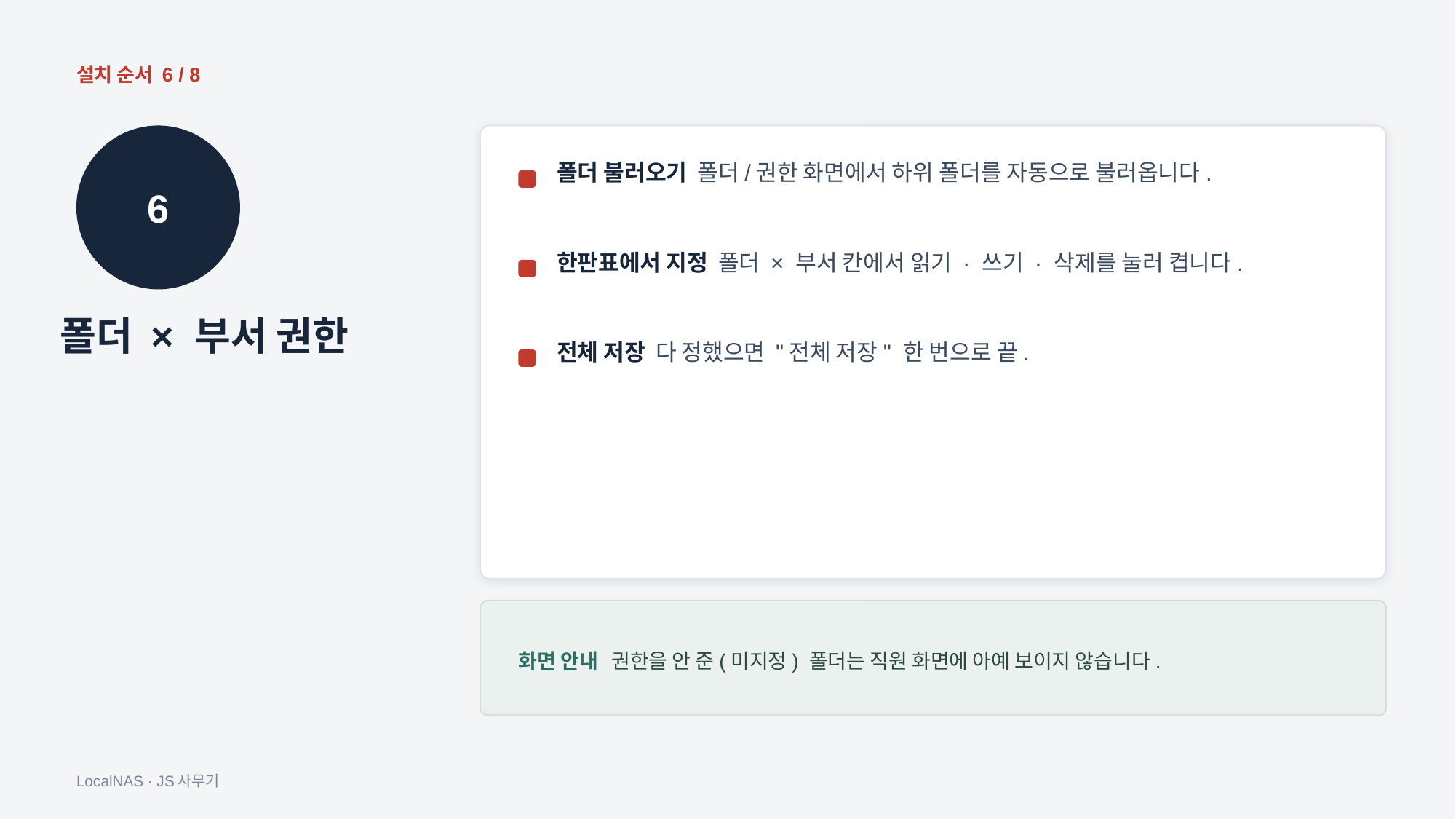

설치 순서 6 / 8

6

폴더 불러오기  폴더/권한 화면에서 하위 폴더를 자동으로 불러옵니다.

한판표에서 지정  폴더 × 부서 칸에서 읽기 · 쓰기 · 삭제를 눌러 켭니다.

폴더 × 부서 권한
전체 저장  다 정했으면 "전체 저장" 한 번으로 끝.

화면 안내   권한을 안 준(미지정) 폴더는 직원 화면에 아예 보이지 않습니다.
LocalNAS · JS사무기